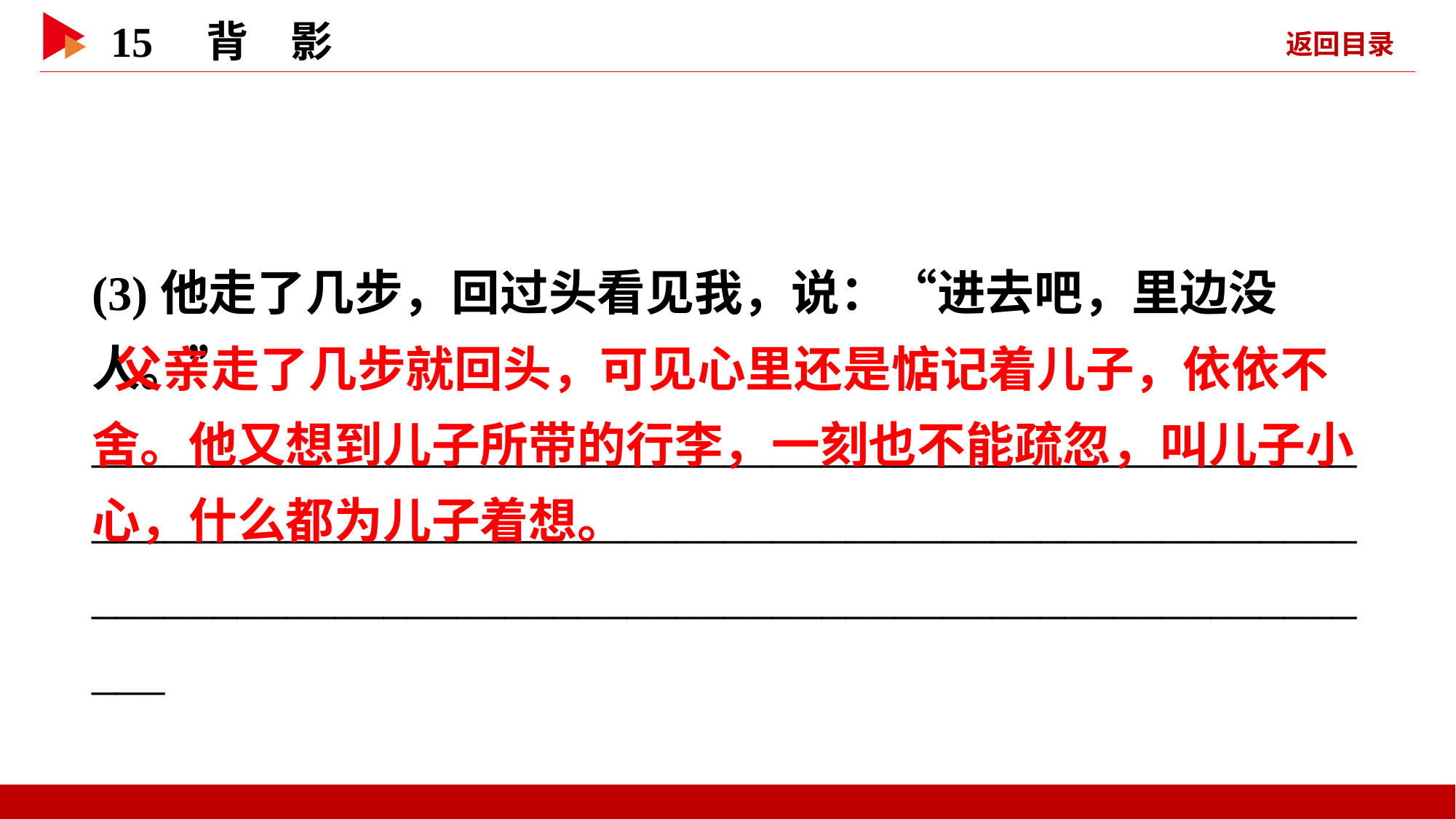

(3)他走了几步，回过头看见我，说：“进去吧，里边没人。”
_______________________________________________________________________________________________________________________________________________________________
 父亲走了几步就回头，可见心里还是惦记着儿子，依依不舍。他又想到儿子所带的行李，一刻也不能疏忽，叫儿子小心，什么都为儿子着想。